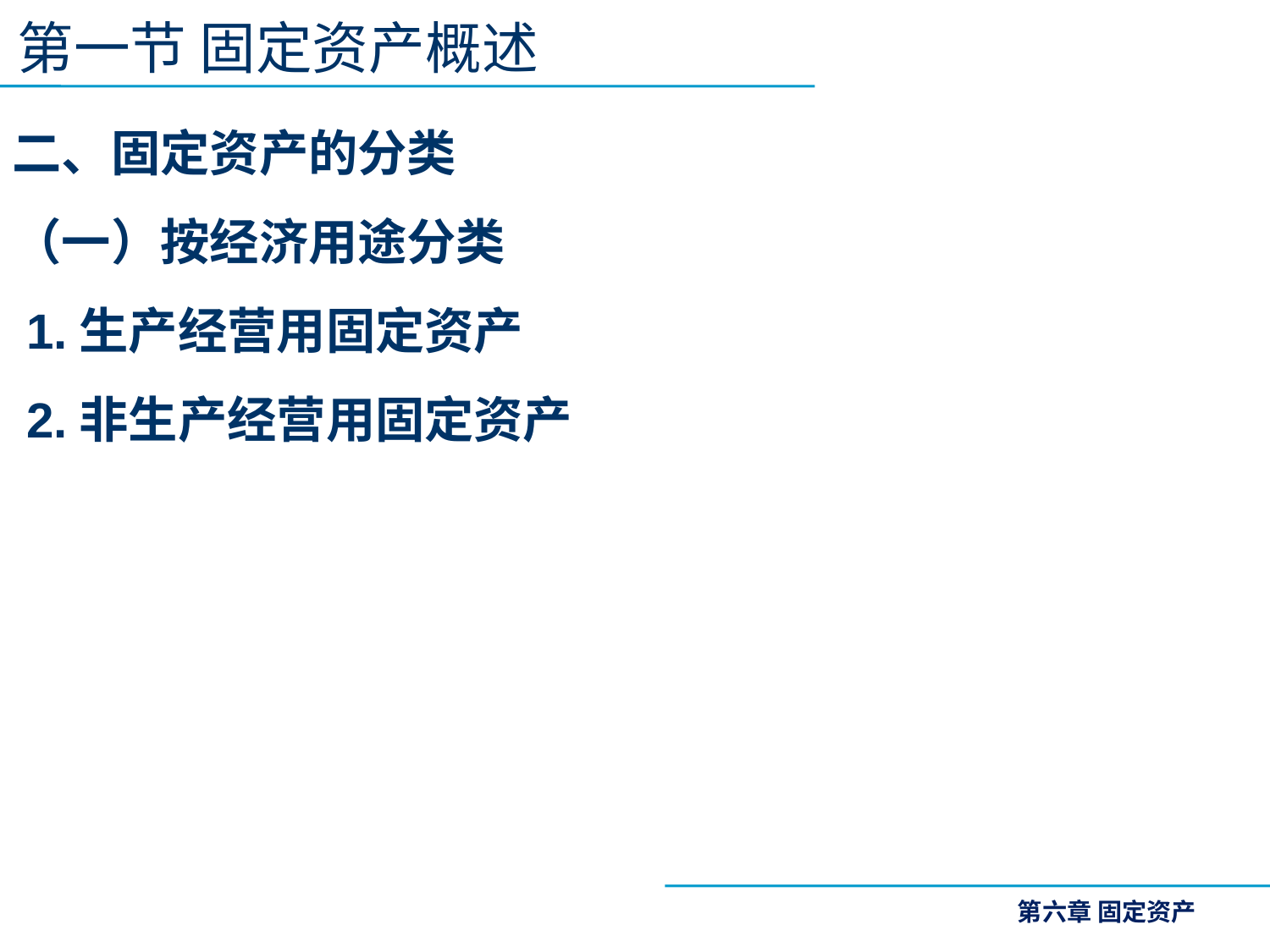

第一节 固定资产概述
二、固定资产的分类
（一）按经济用途分类
 1.生产经营用固定资产
 2.非生产经营用固定资产